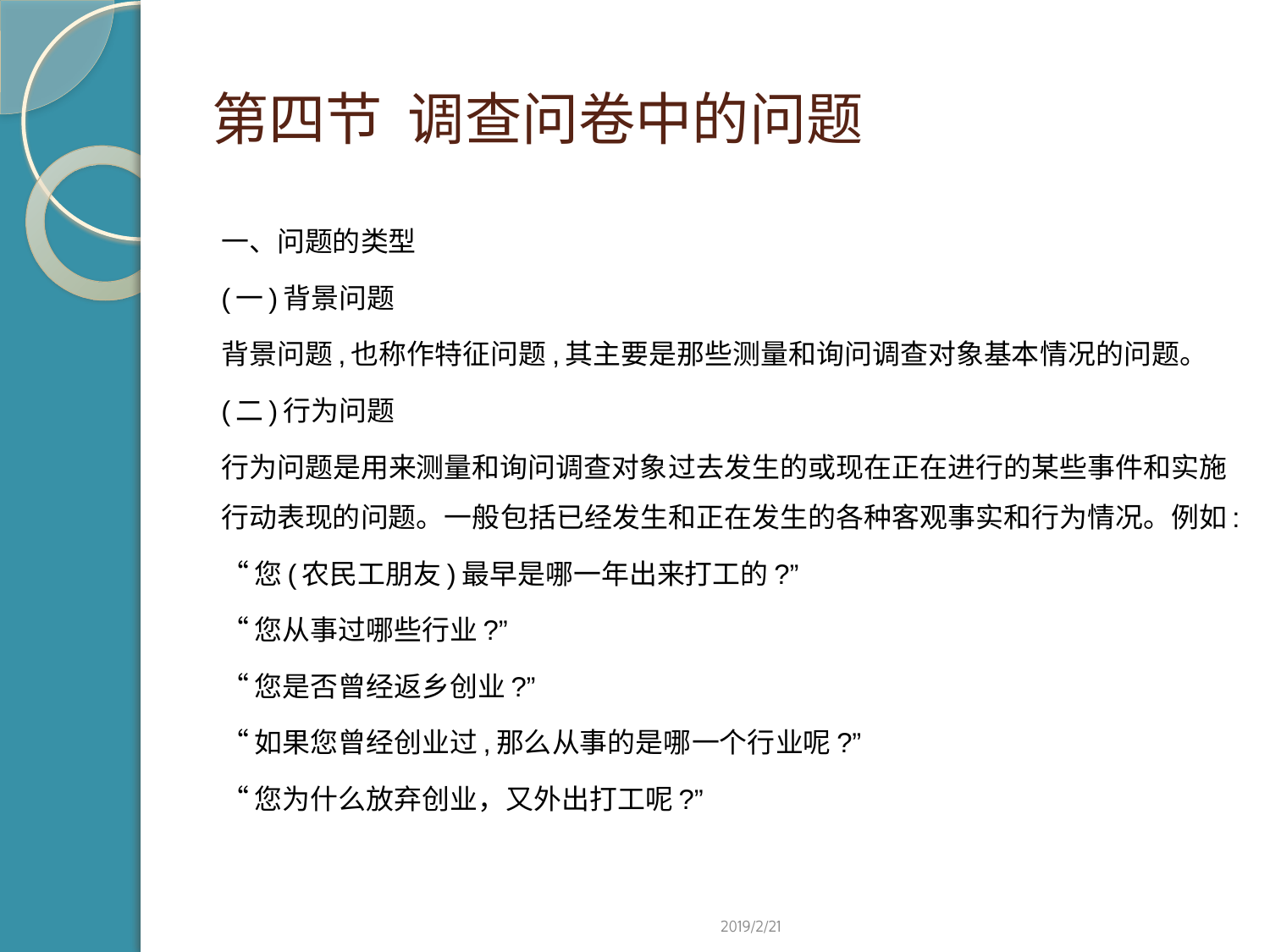

# 第四节  调查问卷中的问题
一、问题的类型
(一)背景问题
背景问题,也称作特征问题,其主要是那些测量和询问调查对象基本情况的问题。
(二)行为问题
行为问题是用来测量和询问调查对象过去发生的或现在正在进行的某些事件和实施行动表现的问题。一般包括已经发生和正在发生的各种客观事实和行为情况。例如:
“您(农民工朋友)最早是哪一年出来打工的?”
“您从事过哪些行业?”
“您是否曾经返乡创业?”
“如果您曾经创业过,那么从事的是哪一个行业呢?”
“您为什么放弃创业，又外出打工呢?”
2019/2/21